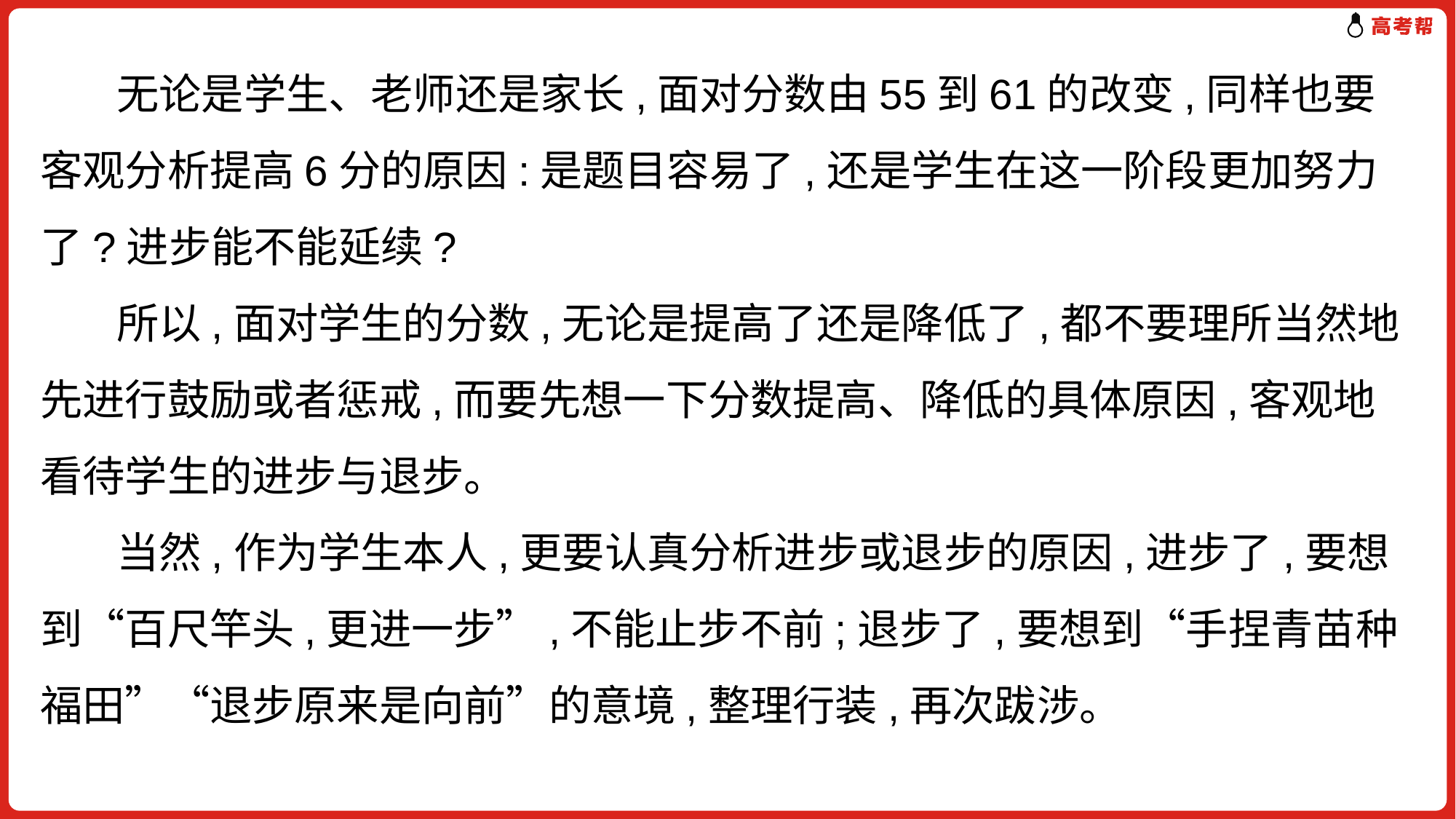

无论是学生、老师还是家长,面对分数由55到61的改变,同样也要客观分析提高6分的原因:是题目容易了,还是学生在这一阶段更加努力了?进步能不能延续?
       所以,面对学生的分数,无论是提高了还是降低了,都不要理所当然地先进行鼓励或者惩戒,而要先想一下分数提高、降低的具体原因,客观地看待学生的进步与退步。
       当然,作为学生本人,更要认真分析进步或退步的原因,进步了,要想到“百尺竿头,更进一步”,不能止步不前;退步了,要想到“手捏青苗种福田”“退步原来是向前”的意境,整理行装,再次跋涉。